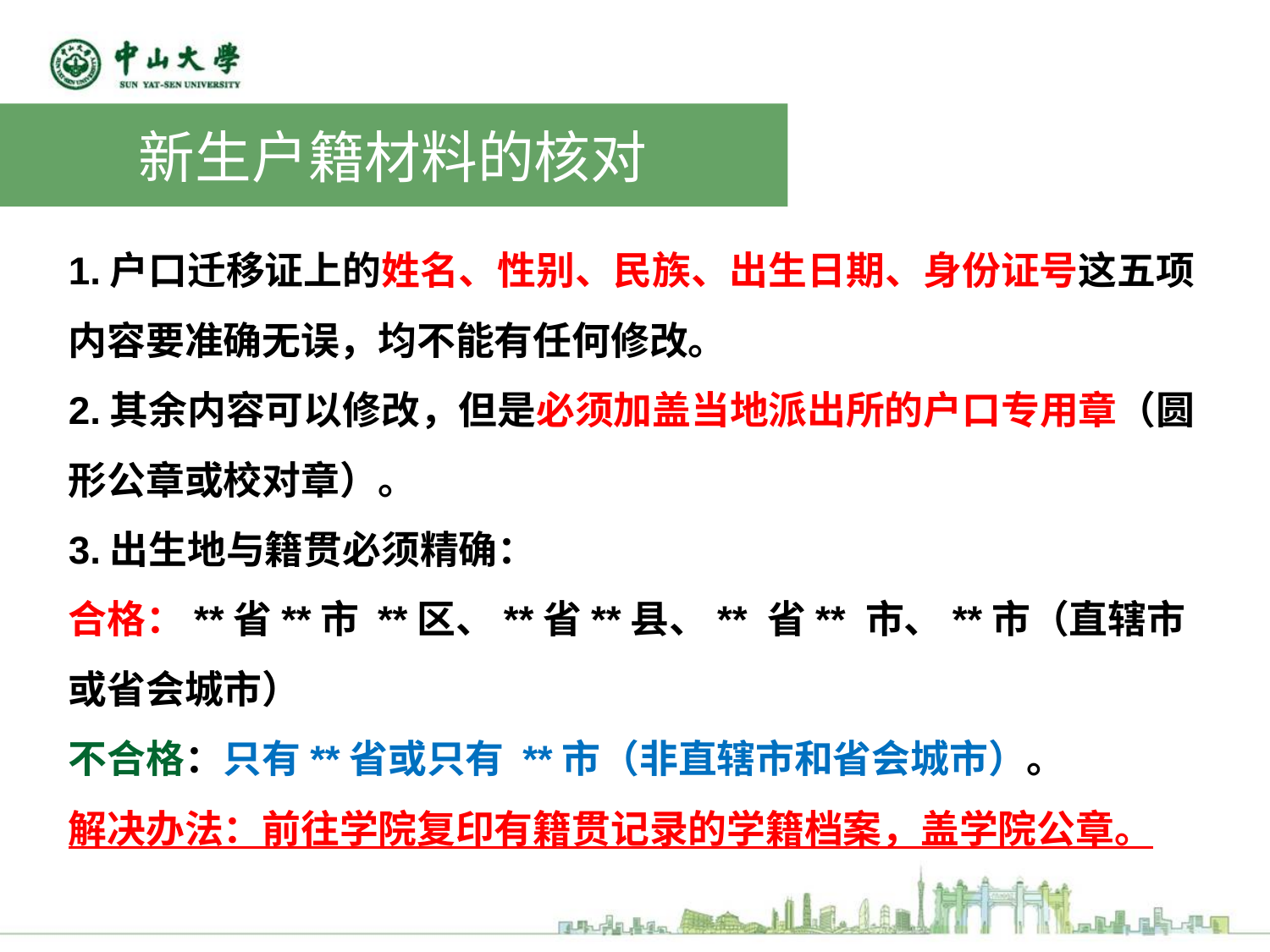

新生户籍材料的核对
1.户口迁移证上的姓名、性别、民族、出生日期、身份证号这五项内容要准确无误，均不能有任何修改。
2.其余内容可以修改，但是必须加盖当地派出所的户口专用章（圆形公章或校对章）。
3.出生地与籍贯必须精确：
合格：**省**市 **区、**省**县、** 省** 市、**市（直辖市或省会城市）
不合格：只有**省或只有 **市（非直辖市和省会城市）。
解决办法：前往学院复印有籍贯记录的学籍档案，盖学院公章。